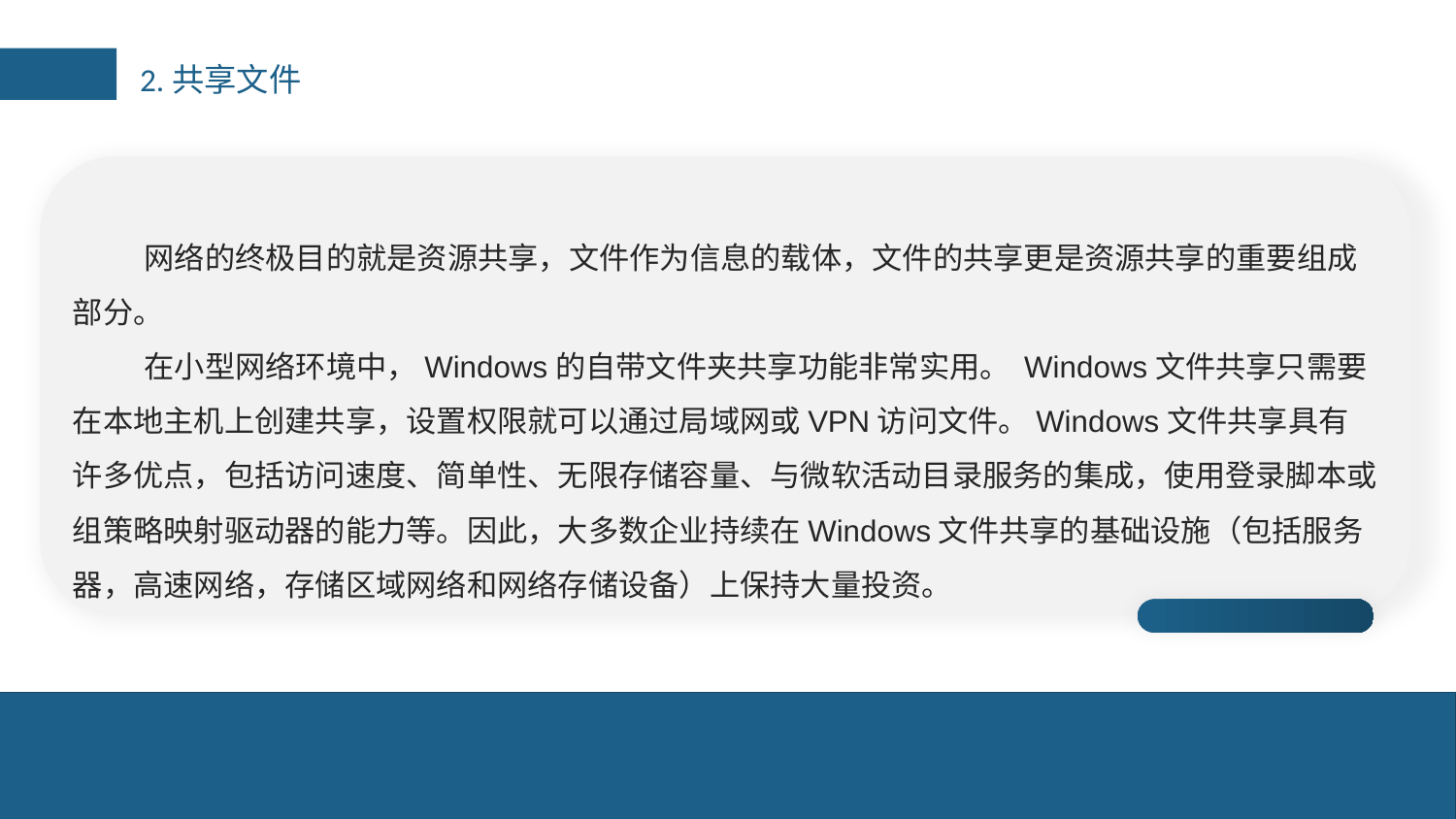

2.共享文件

网络的终极目的就是资源共享，文件作为信息的载体，文件的共享更是资源共享的重要组成部分。
在小型网络环境中，Windows的自带文件夹共享功能非常实用。 Windows文件共享只需要在本地主机上创建共享，设置权限就可以通过局域网或VPN访问文件。Windows文件共享具有许多优点，包括访问速度、简单性、无限存储容量、与微软活动目录服务的集成，使用登录脚本或组策略映射驱动器的能力等。因此，大多数企业持续在Windows文件共享的基础设施（包括服务器，高速网络，存储区域网络和网络存储设备）上保持大量投资。